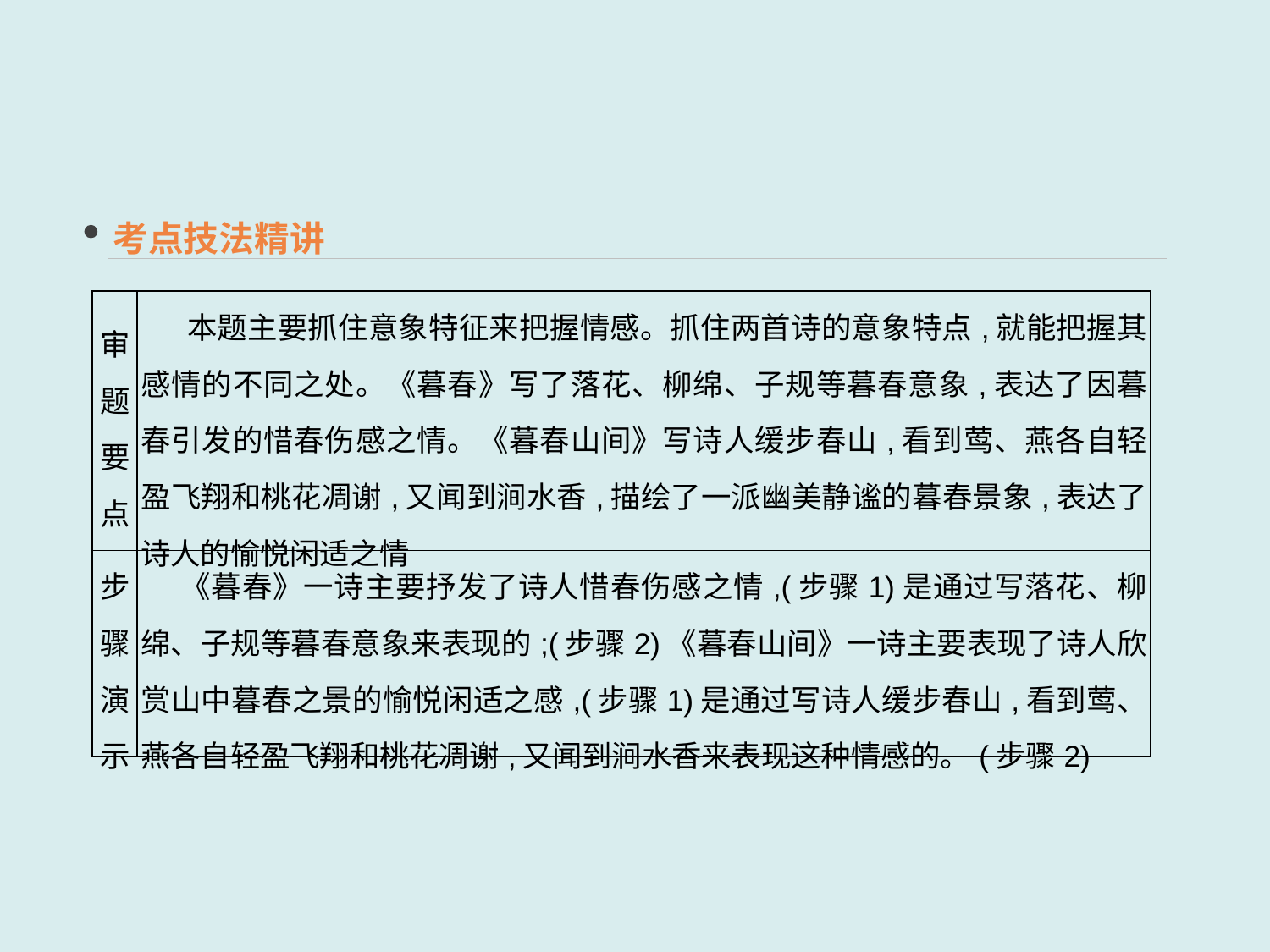

考点技法精讲

| 审题要点 | 本题主要抓住意象特征来把握情感。抓住两首诗的意象特点,就能把握其感情的不同之处。《暮春》写了落花、柳绵、子规等暮春意象,表达了因暮春引发的惜春伤感之情。《暮春山间》写诗人缓步春山,看到莺、燕各自轻盈飞翔和桃花凋谢,又闻到涧水香,描绘了一派幽美静谧的暮春景象,表达了诗人的愉悦闲适之情 |
| --- | --- |
| 步骤演示 | 《暮春》一诗主要抒发了诗人惜春伤感之情,(步骤1)是通过写落花、柳绵、子规等暮春意象来表现的;(步骤2)《暮春山间》一诗主要表现了诗人欣赏山中暮春之景的愉悦闲适之感,(步骤1)是通过写诗人缓步春山,看到莺、燕各自轻盈飞翔和桃花凋谢,又闻到涧水香来表现这种情感的。(步骤2) |